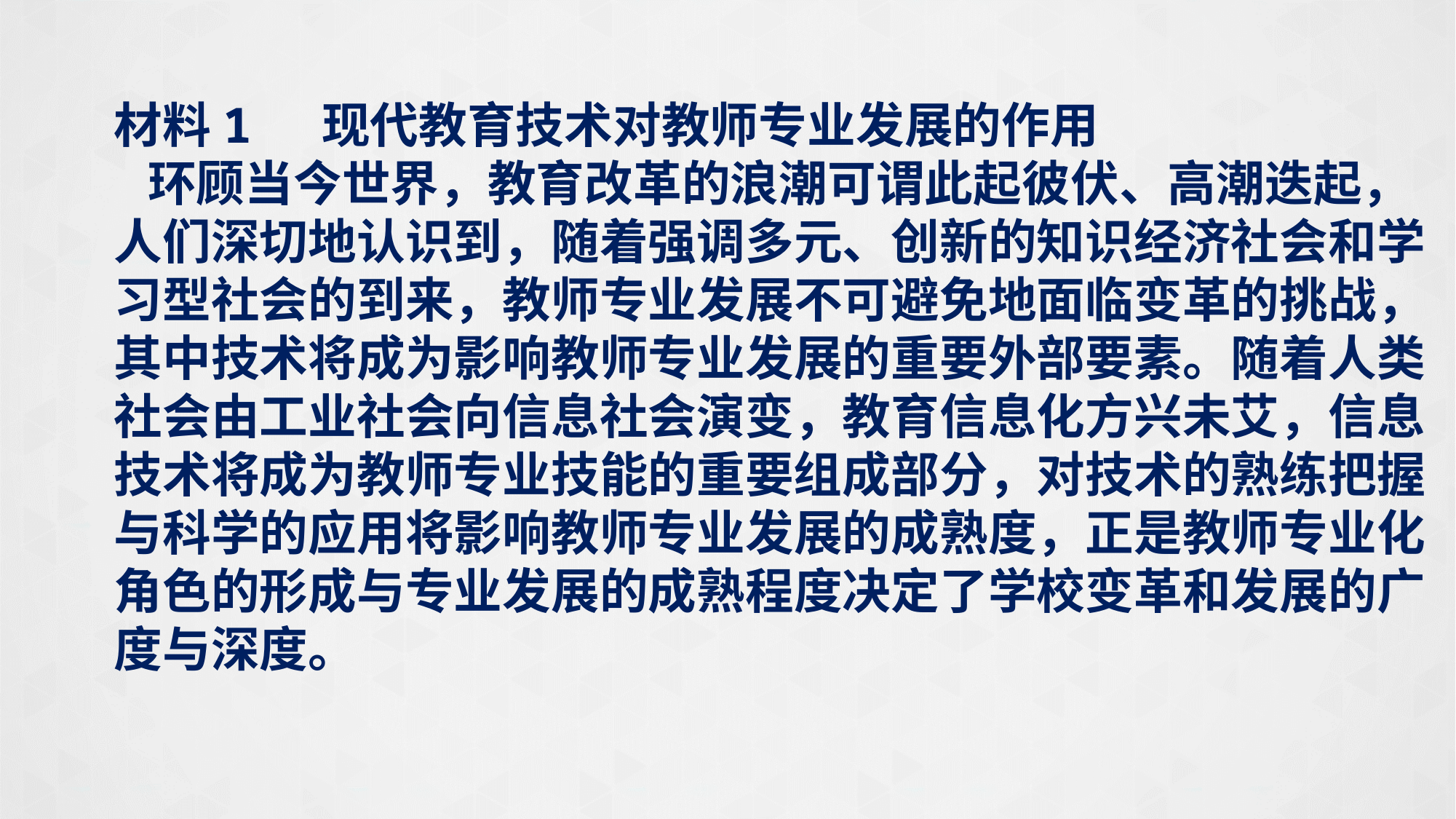

材料1  现代教育技术对教师专业发展的作用
  环顾当今世界，教育改革的浪潮可谓此起彼伏、高潮迭起，人们深切地认识到，随着强调多元、创新的知识经济社会和学习型社会的到来，教师专业发展不可避免地面临变革的挑战，其中技术将成为影响教师专业发展的重要外部要素。随着人类社会由工业社会向信息社会演变，教育信息化方兴未艾，信息技术将成为教师专业技能的重要组成部分，对技术的熟练把握与科学的应用将影响教师专业发展的成熟度，正是教师专业化角色的形成与专业发展的成熟程度决定了学校变革和发展的广度与深度。